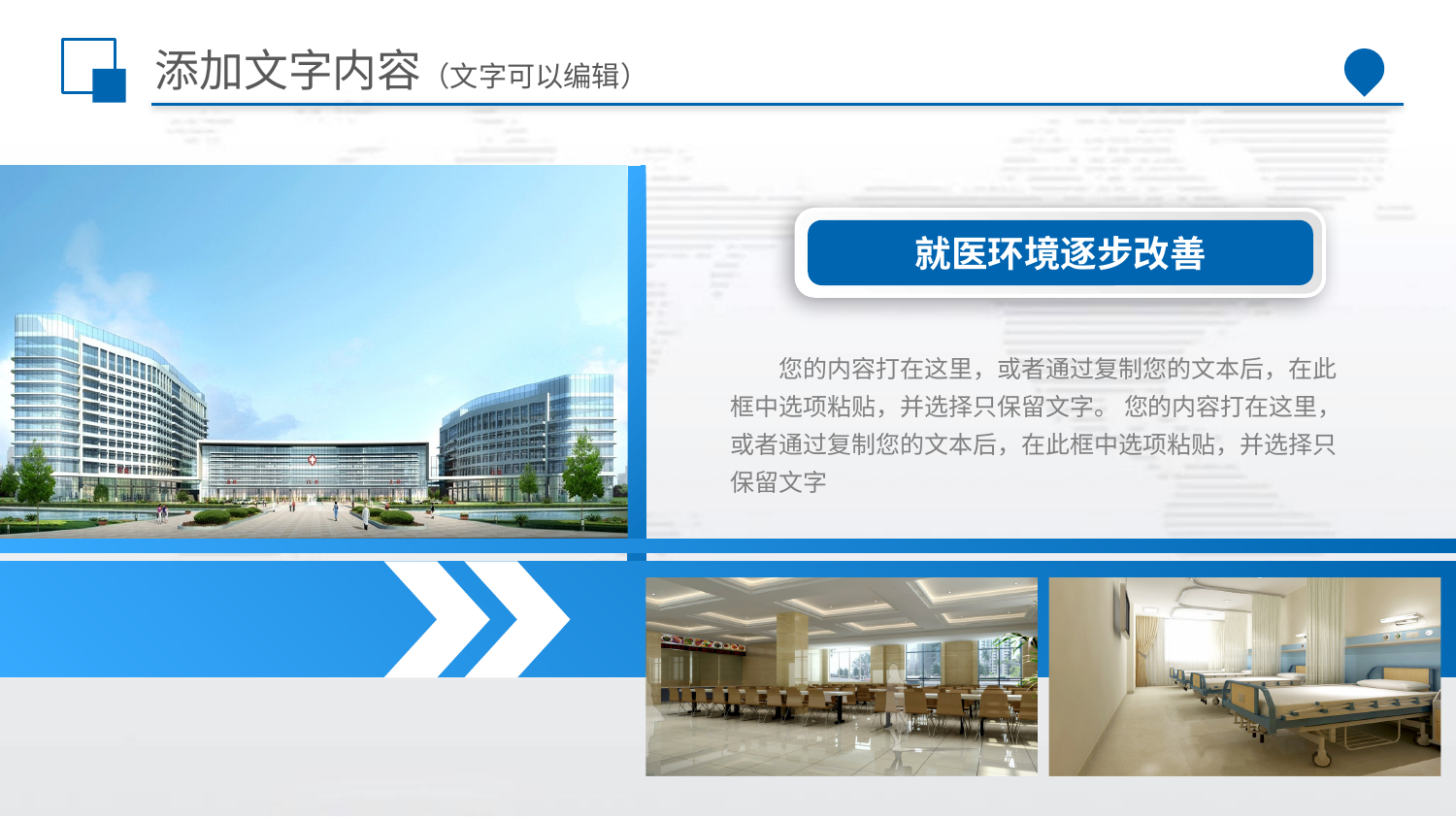

# 添加文字内容（文字可以编辑）
17

就医环境逐步改善
        您的内容打在这里，或者通过复制您的文本后，在此框中选项粘贴，并选择只保留文字。 您的内容打在这里，或者通过复制您的文本后，在此框中选项粘贴，并选择只保留文字